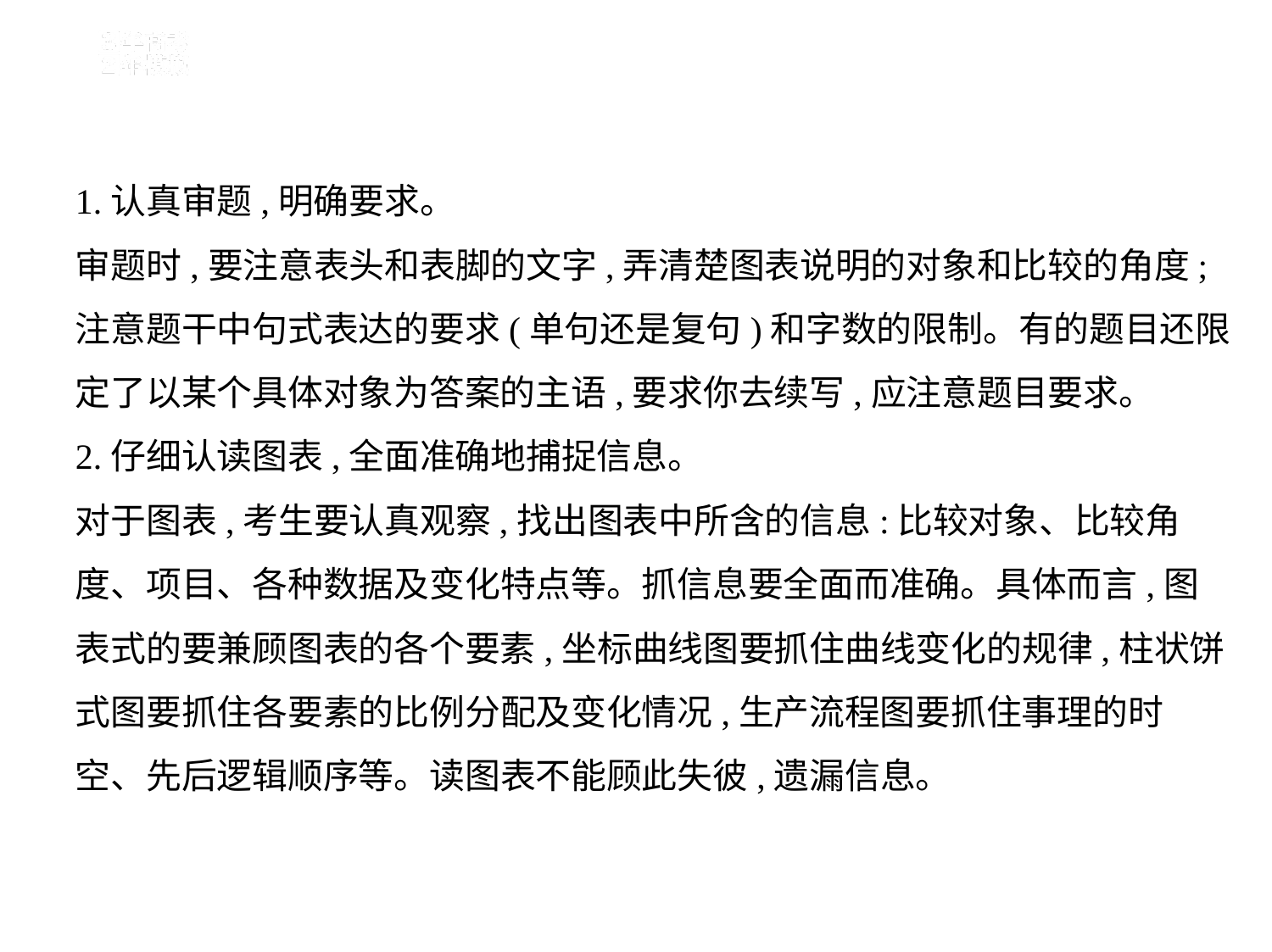

1.认真审题,明确要求。
审题时,要注意表头和表脚的文字,弄清楚图表说明的对象和比较的角度;
注意题干中句式表达的要求(单句还是复句)和字数的限制。有的题目还限
定了以某个具体对象为答案的主语,要求你去续写,应注意题目要求。
2.仔细认读图表,全面准确地捕捉信息。
对于图表,考生要认真观察,找出图表中所含的信息:比较对象、比较角
度、项目、各种数据及变化特点等。抓信息要全面而准确。具体而言,图
表式的要兼顾图表的各个要素,坐标曲线图要抓住曲线变化的规律,柱状饼
式图要抓住各要素的比例分配及变化情况,生产流程图要抓住事理的时
空、先后逻辑顺序等。读图表不能顾此失彼,遗漏信息。